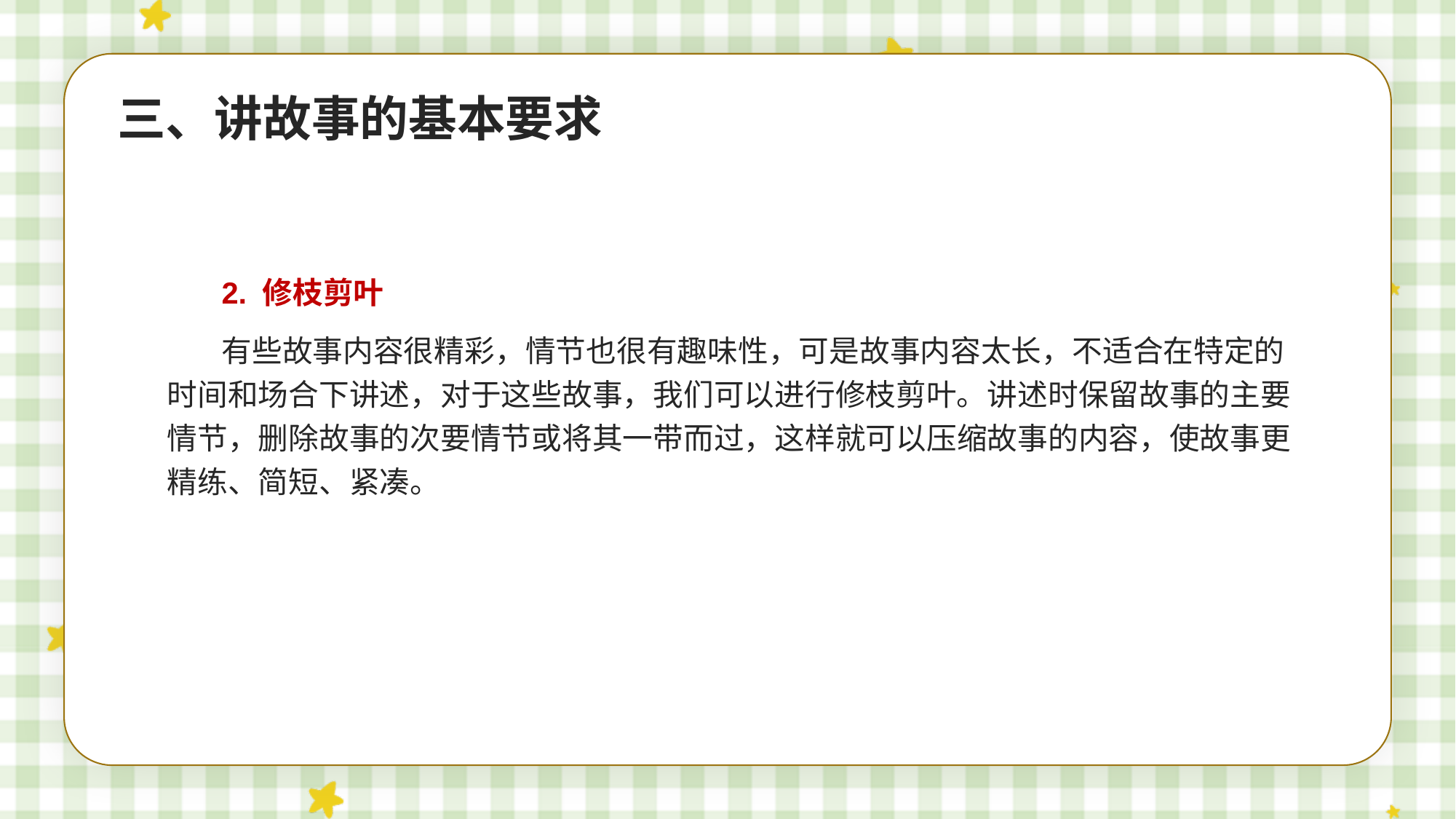

三、讲故事的基本要求
2. 修枝剪叶
有些故事内容很精彩，情节也很有趣味性，可是故事内容太长，不适合在特定的时间和场合下讲述，对于这些故事，我们可以进行修枝剪叶。讲述时保留故事的主要情节，删除故事的次要情节或将其一带而过，这样就可以压缩故事的内容，使故事更精练、简短、紧凑。